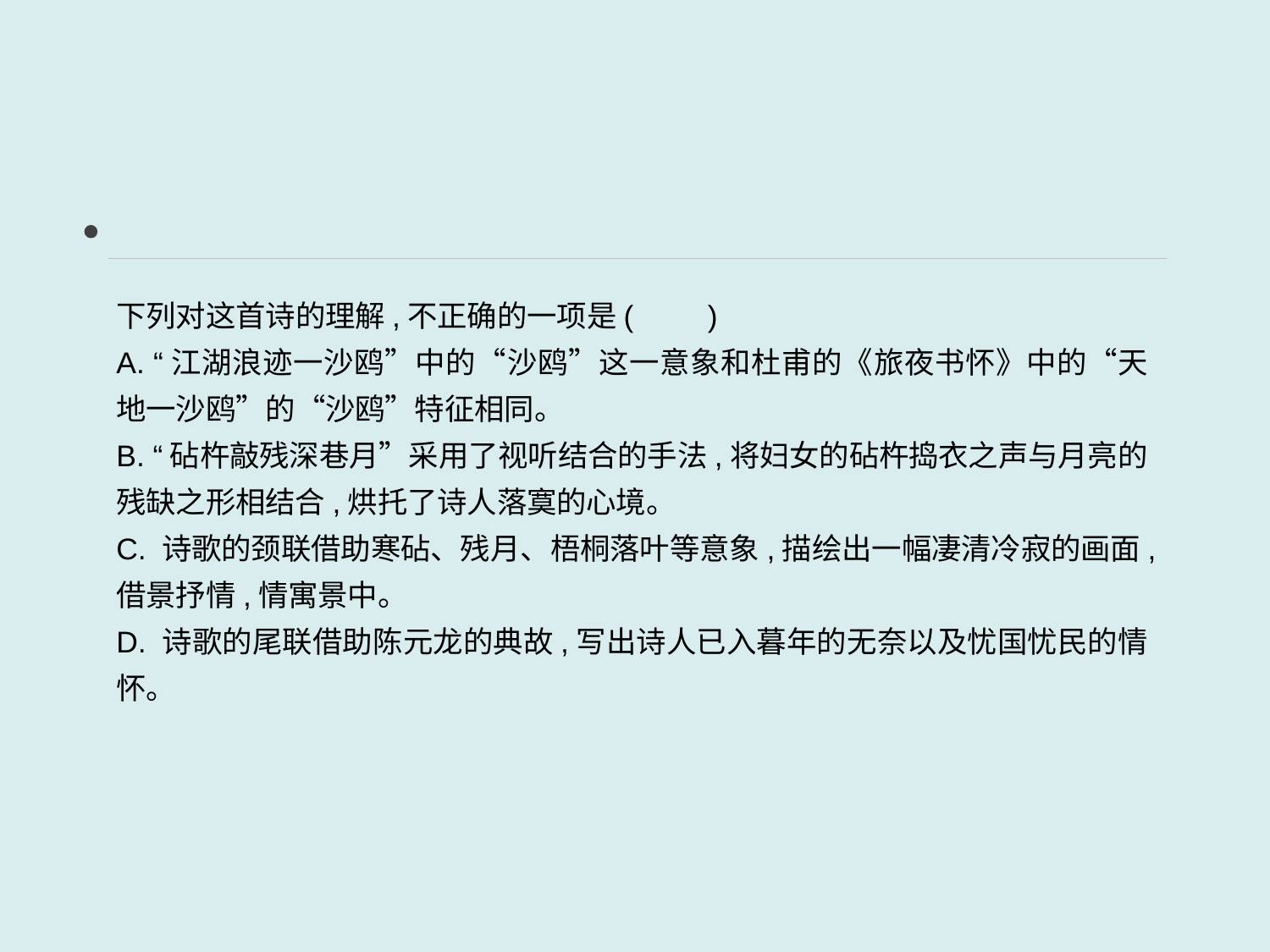

下列对这首诗的理解,不正确的一项是(　　)
A. “江湖浪迹一沙鸥”中的“沙鸥”这一意象和杜甫的《旅夜书怀》中的“天地一沙鸥”的“沙鸥”特征相同。
B. “砧杵敲残深巷月”采用了视听结合的手法,将妇女的砧杵捣衣之声与月亮的残缺之形相结合,烘托了诗人落寞的心境。
C. 诗歌的颈联借助寒砧、残月、梧桐落叶等意象,描绘出一幅凄清冷寂的画面,借景抒情,情寓景中。
D. 诗歌的尾联借助陈元龙的典故,写出诗人已入暮年的无奈以及忧国忧民的情怀。